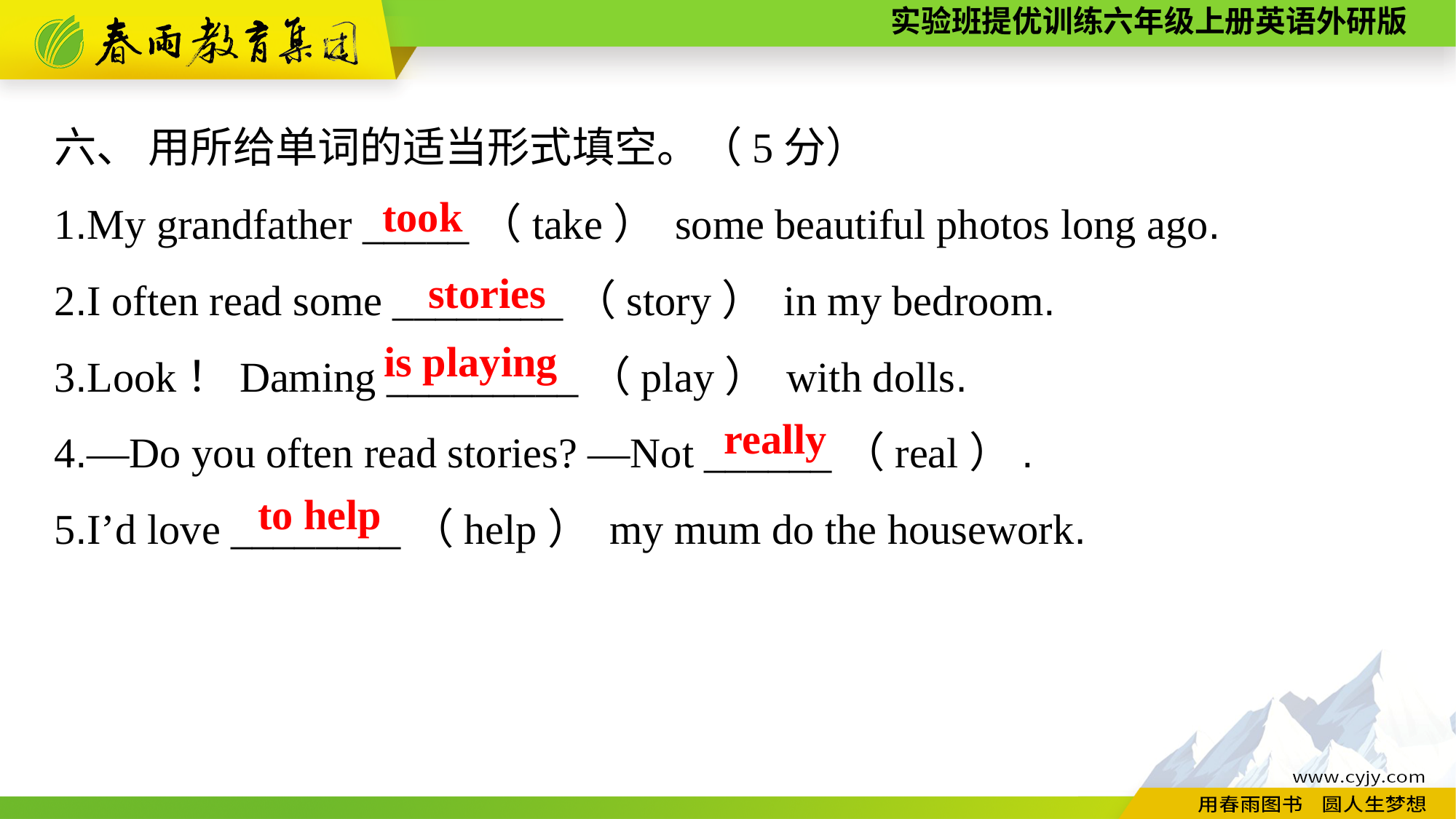

六、 用所给单词的适当形式填空。（5分）
1.My grandfather _____（take） some beautiful photos long ago.
2.I often read some ________（story） in my bedroom.
3.Look！Daming _________（play） with dolls.
4.—Do you often read stories? —Not ______（real）.
5.I’d love ________（help） my mum do the housework.
took
stories
is playing
really
to help